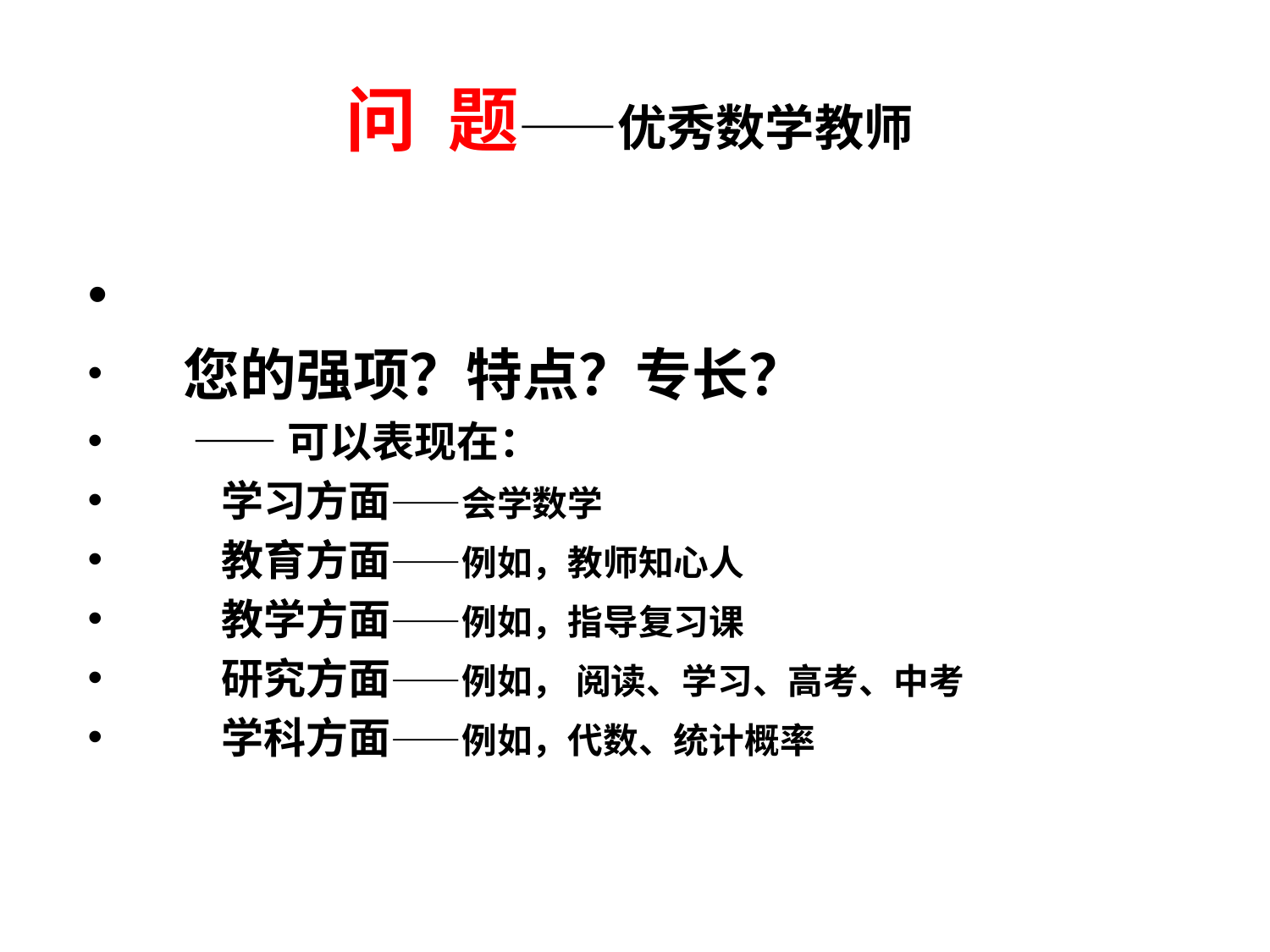

# 问  题——优秀数学教师

    您的强项？特点？专长？
      ——可以表现在：
        学习方面——会学数学
        教育方面——例如，教师知心人
        教学方面——例如，指导复习课
        研究方面——例如， 阅读、学习、高考、中考
        学科方面——例如，代数、统计概率